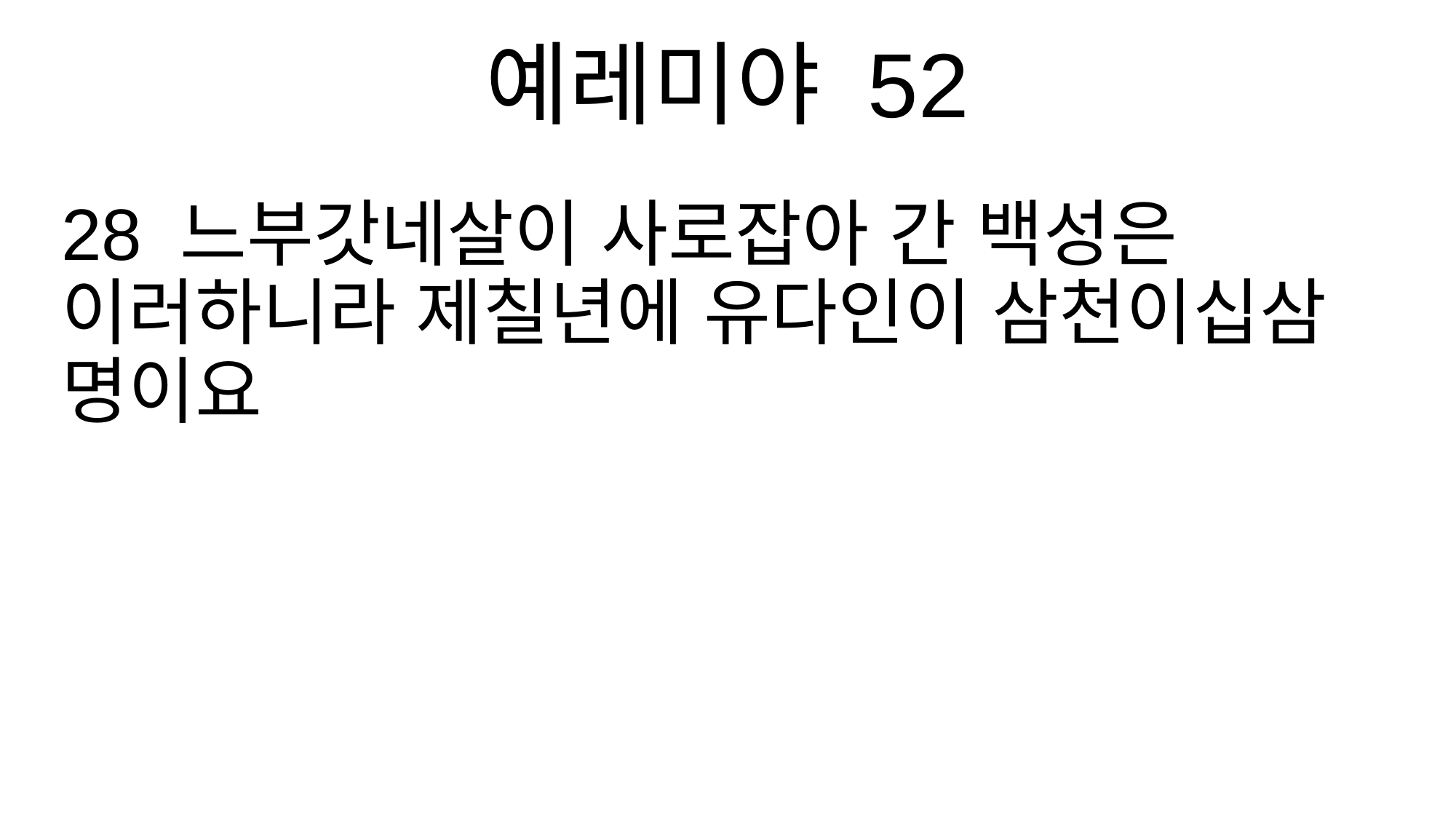

예레미야 52
28 느부갓네살이 사로잡아 간 백성은 이러하니라 제칠년에 유다인이 삼천이십삼 명이요